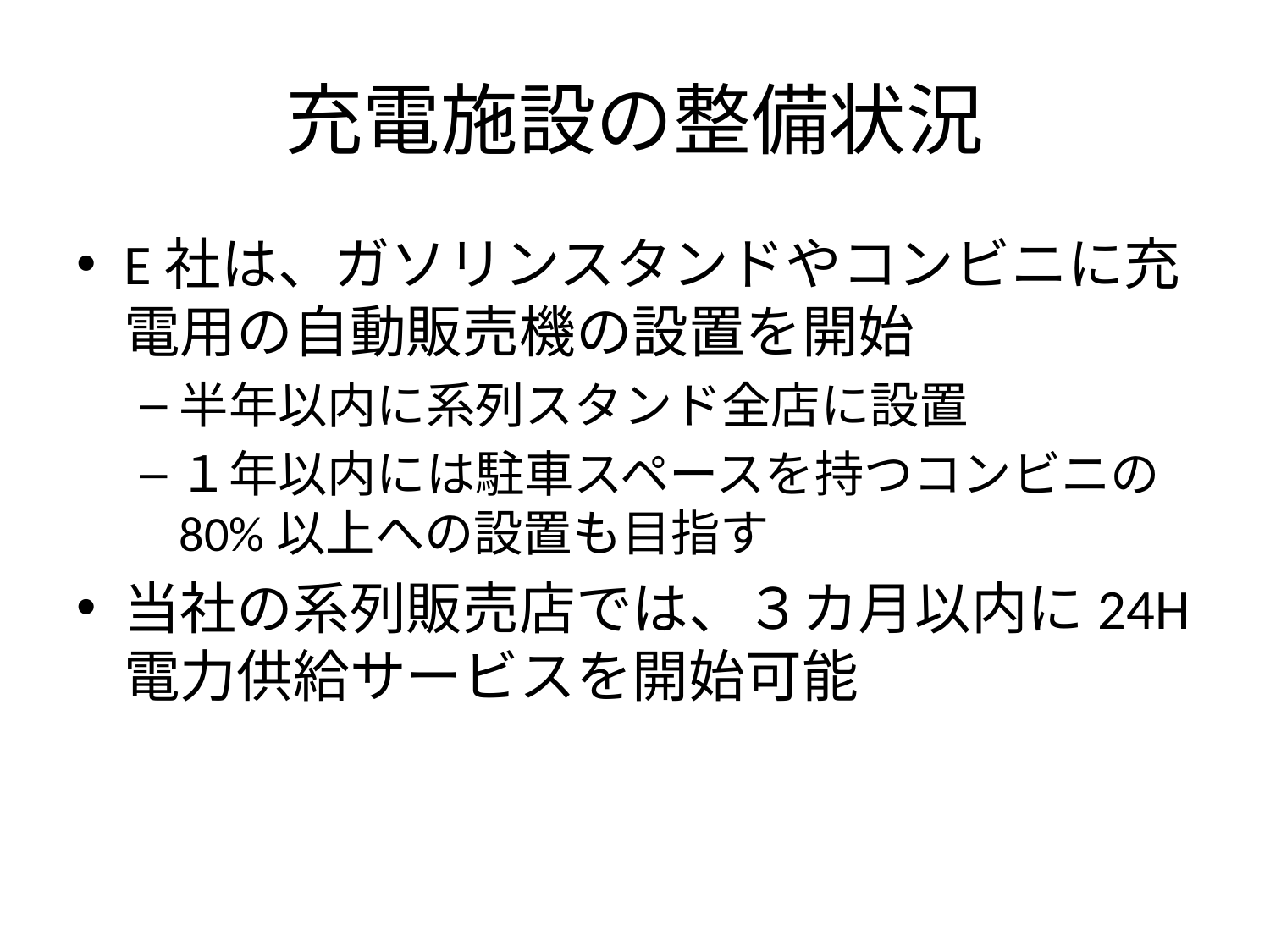

# 充電施設の整備状況
E社は、ガソリンスタンドやコンビニに充電用の自動販売機の設置を開始
半年以内に系列スタンド全店に設置
１年以内には駐車スペースを持つコンビニの80%以上への設置も目指す
当社の系列販売店では、３カ月以内に24H電力供給サービスを開始可能